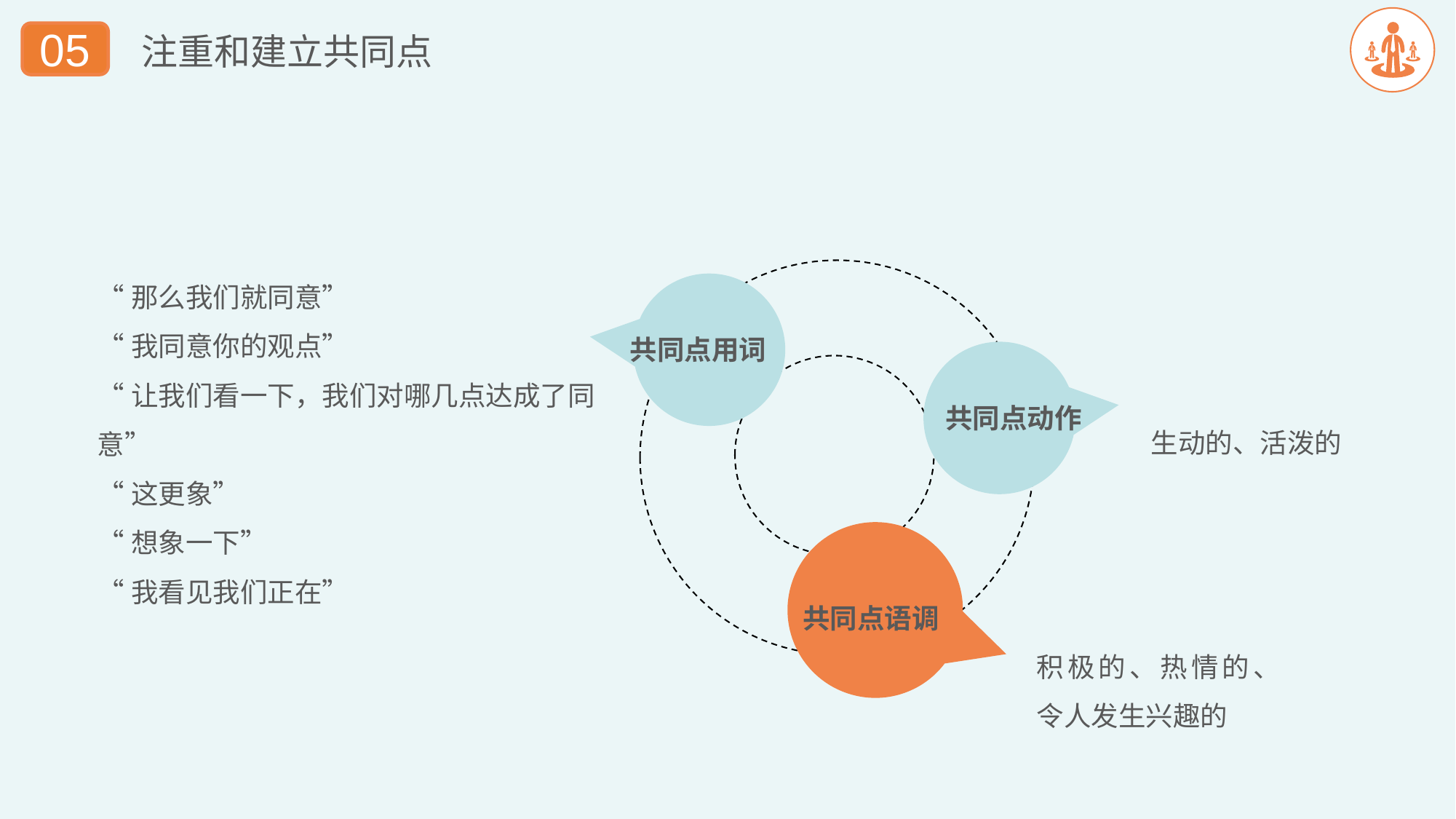

05

注重和建立共同点

“那么我们就同意”
“我同意你的观点”
“让我们看一下，我们对哪几点达成了同意”
“这更象”
“想象一下”
“我看见我们正在”

共同点用词

共同点动作

生动的、活泼的

共同点语调
积极的、热情的、令人发生兴趣的